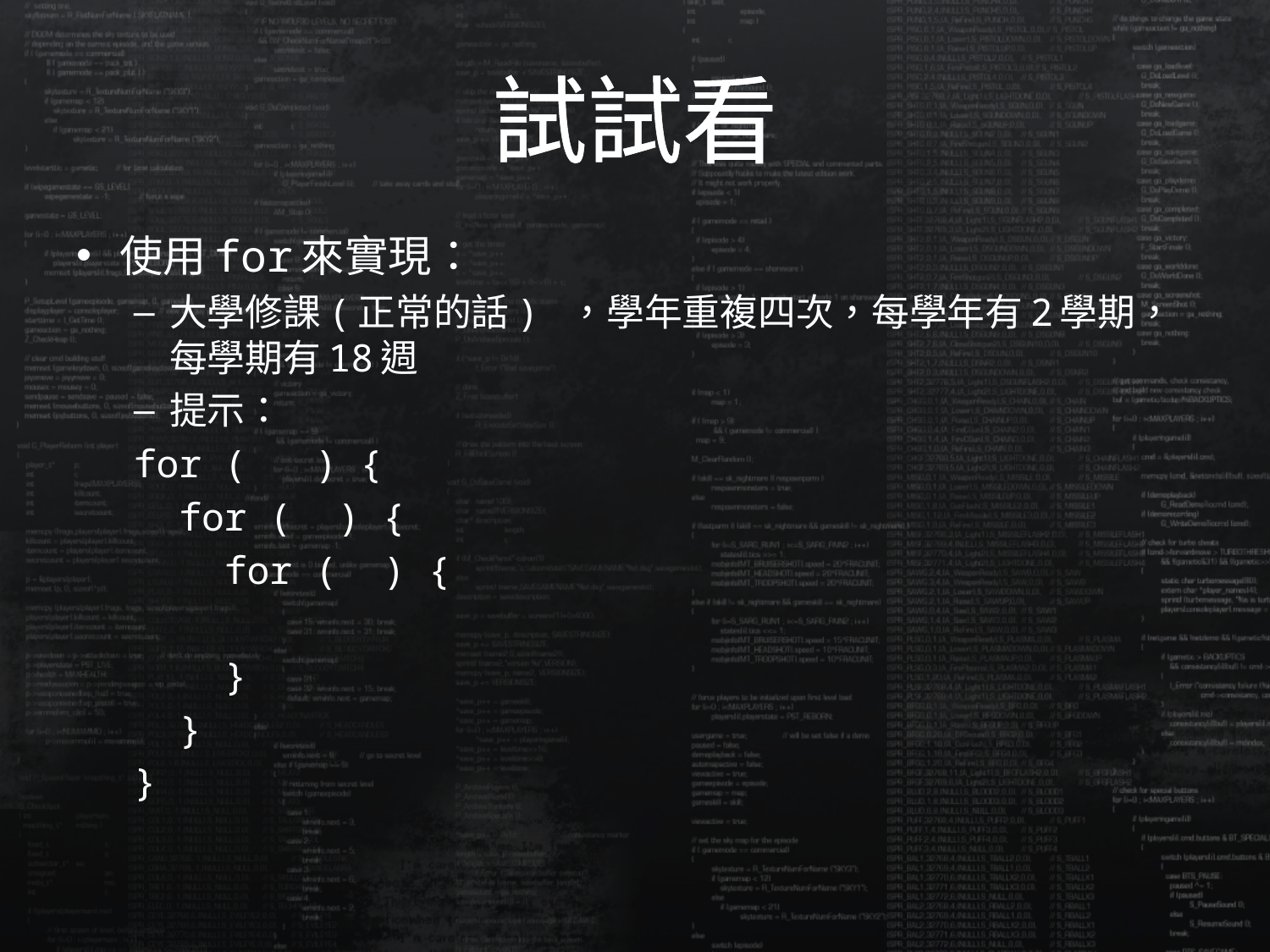

# 試試看
使用for來實現：
大學修課(正常的話) ，學年重複四次，每學年有2學期，每學期有18週
提示：
for (   ) {
  for (  ) {
    for (  ) {

    }
  }
}